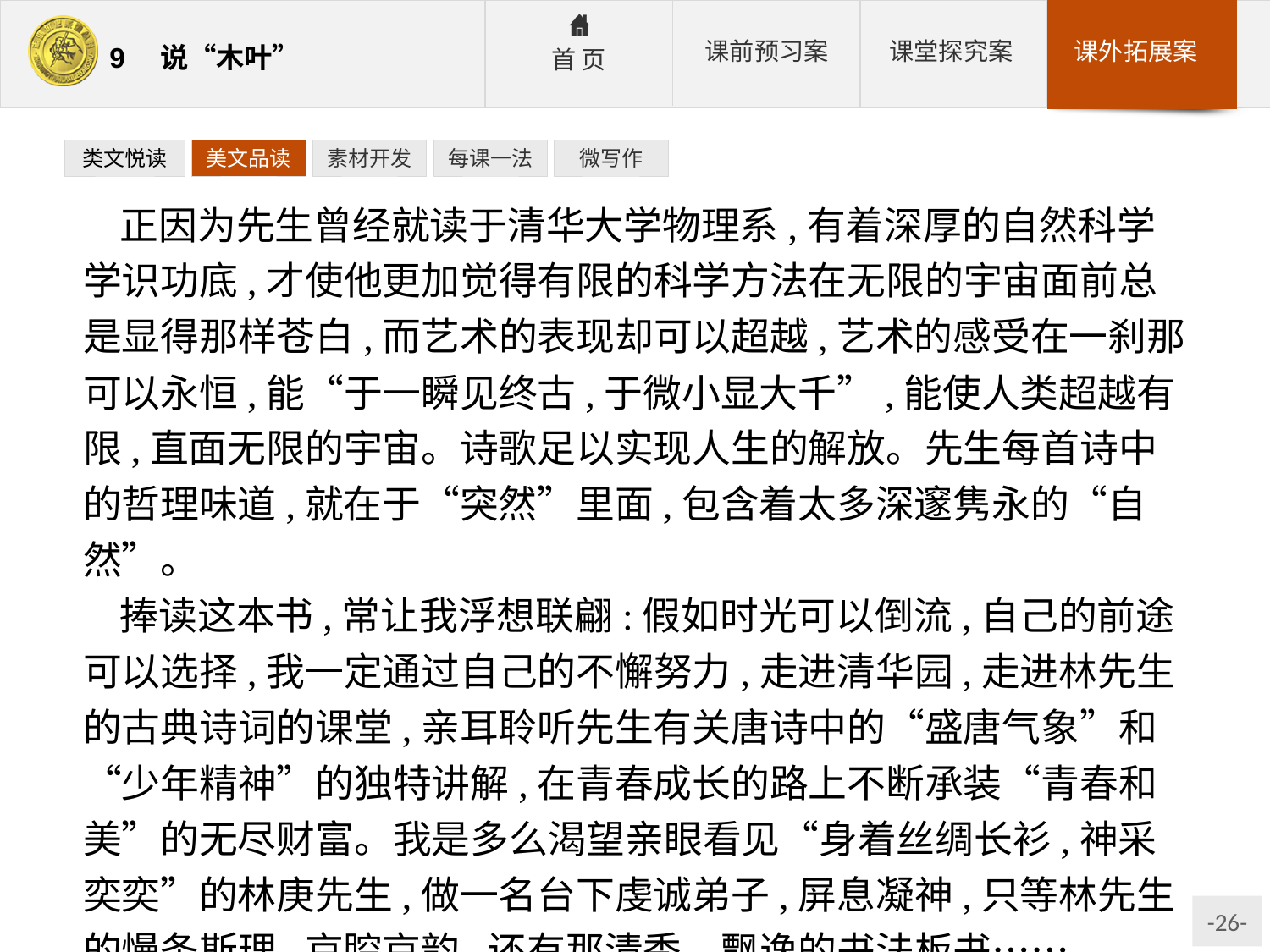

类文悦读
美文品读
素材开发
每课一法
微写作
正因为先生曾经就读于清华大学物理系,有着深厚的自然科学学识功底,才使他更加觉得有限的科学方法在无限的宇宙面前总是显得那样苍白,而艺术的表现却可以超越,艺术的感受在一刹那可以永恒,能“于一瞬见终古,于微小显大千”,能使人类超越有限,直面无限的宇宙。诗歌足以实现人生的解放。先生每首诗中的哲理味道,就在于“突然”里面,包含着太多深邃隽永的“自然”。
捧读这本书,常让我浮想联翩:假如时光可以倒流,自己的前途可以选择,我一定通过自己的不懈努力,走进清华园,走进林先生的古典诗词的课堂,亲耳聆听先生有关唐诗中的“盛唐气象”和“少年精神”的独特讲解,在青春成长的路上不断承装“青春和美”的无尽财富。我是多么渴望亲眼看见“身着丝绸长衫,神采奕奕”的林庚先生,做一名台下虔诚弟子,屏息凝神,只等林先生的慢条斯理,京腔京韵,还有那清秀、飘逸的书法板书……